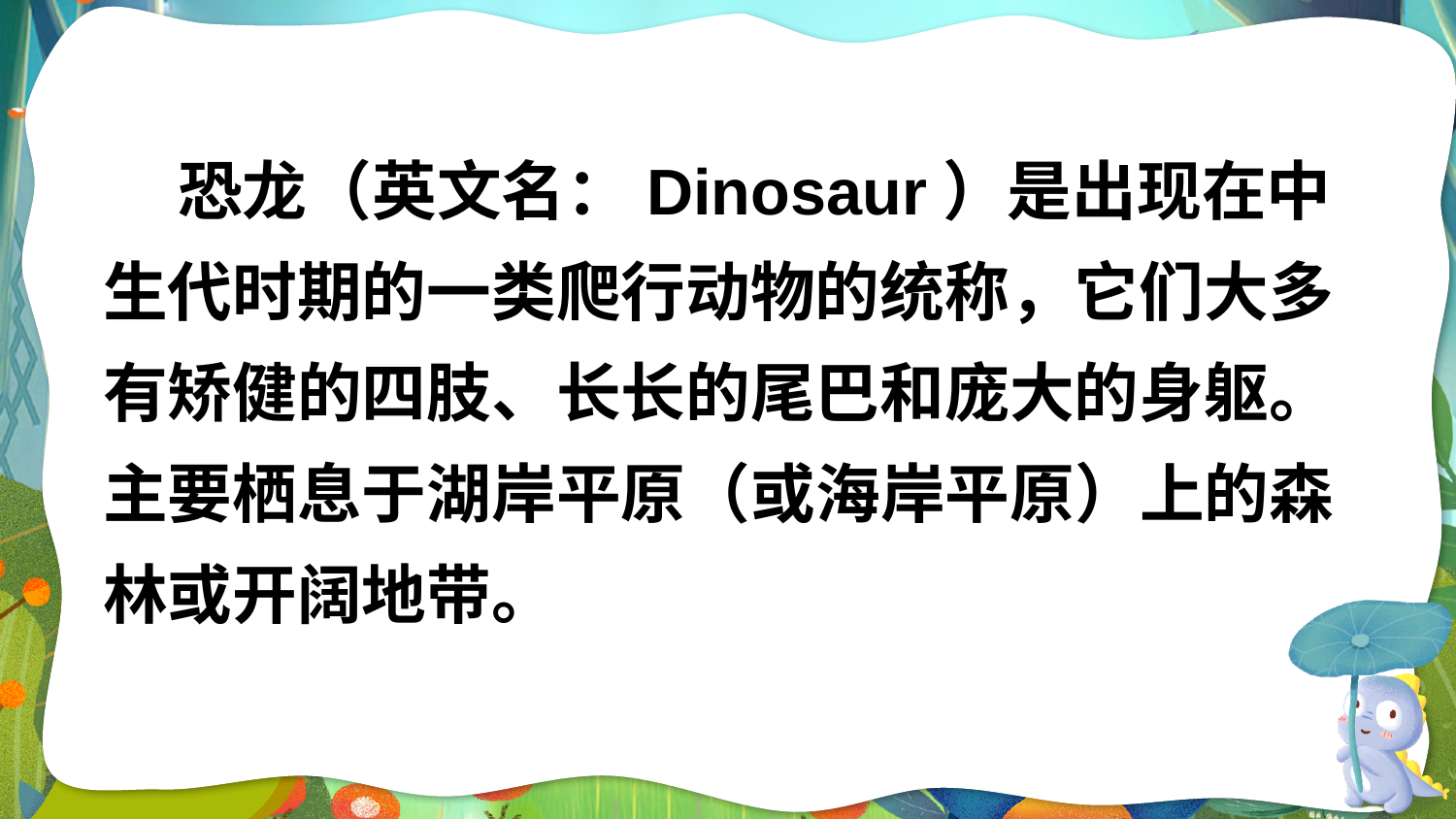

恐龙（英文名：Dinosaur）是出现在中生代时期的一类爬行动物的统称，它们大多有矫健的四肢、长长的尾巴和庞大的身躯。主要栖息于湖岸平原（或海岸平原）上的森林或开阔地带。